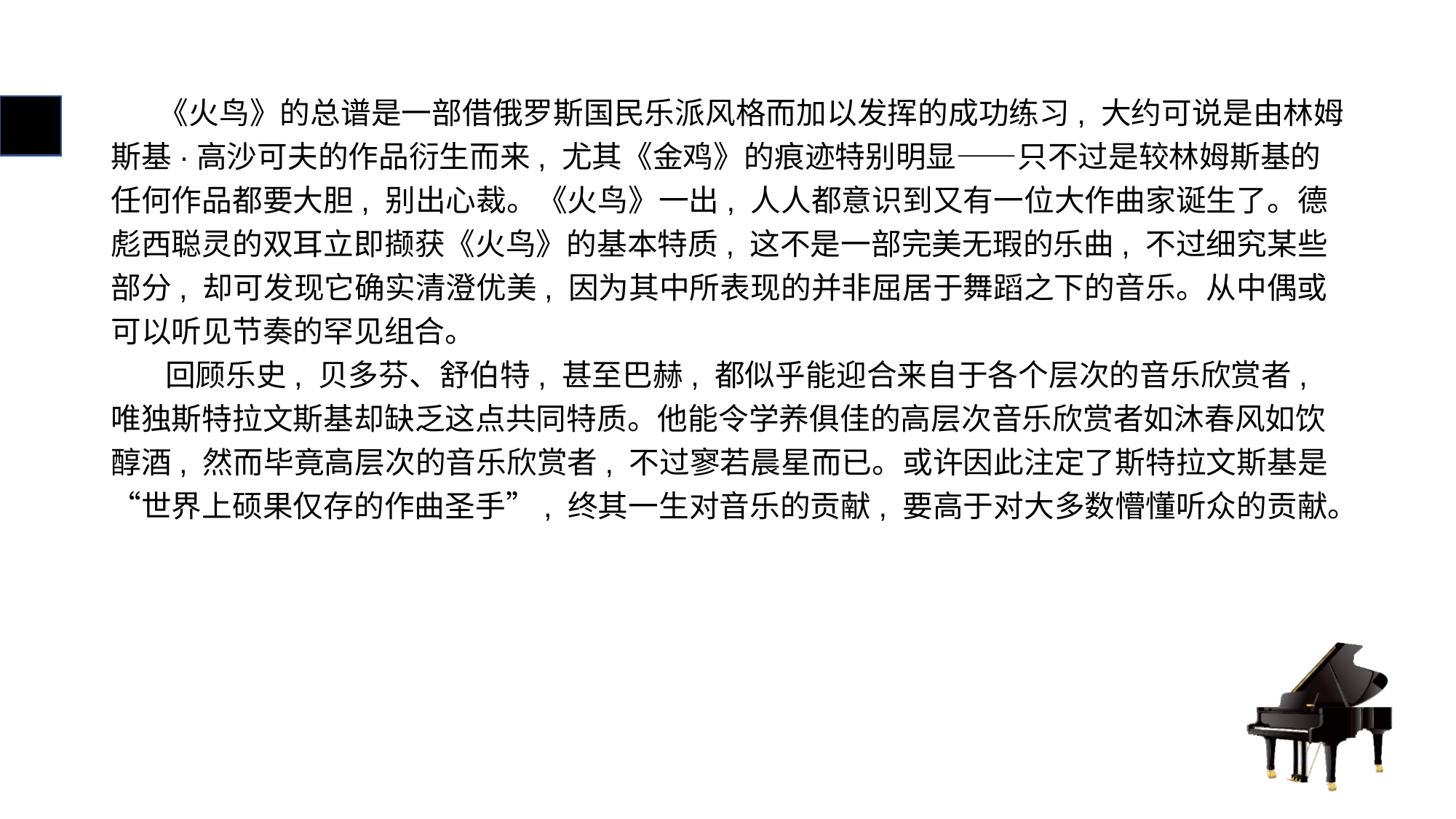

# 《火鸟》的总谱是一部借俄罗斯国民乐派风格而加以发挥的成功练习, 大约可说是由林姆斯基·高沙可夫的作品衍生而来, 尤其《金鸡》的痕迹特别明显——只不过是较林姆斯基的任何作品都要大胆, 别出心裁。《火鸟》一出, 人人都意识到又有一位大作曲家诞生了。德彪西聪灵的双耳立即撷获《火鸟》的基本特质, 这不是一部完美无瑕的乐曲, 不过细究某些部分, 却可发现它确实清澄优美, 因为其中所表现的并非屈居于舞蹈之下的音乐。从中偶或可以听见节奏的罕见组合。
       回顾乐史, 贝多芬、舒伯特, 甚至巴赫, 都似乎能迎合来自于各个层次的音乐欣赏者,唯独斯特拉文斯基却缺乏这点共同特质。他能令学养俱佳的高层次音乐欣赏者如沐春风如饮醇酒, 然而毕竟高层次的音乐欣赏者, 不过寥若晨星而已。或许因此注定了斯特拉文斯基是“世界上硕果仅存的作曲圣手”, 终其一生对音乐的贡献, 要高于对大多数懵懂听众的贡献。